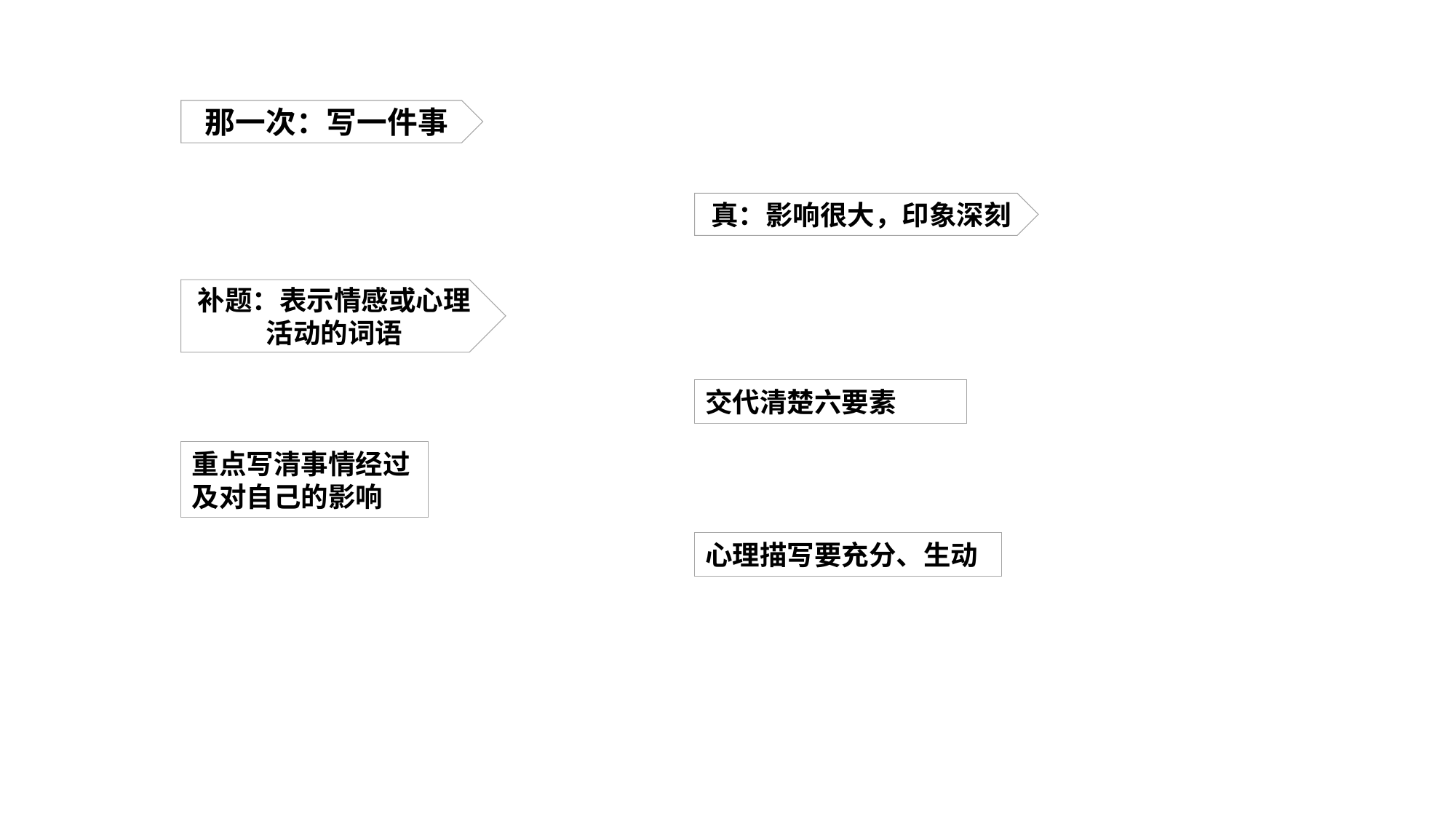

那一次：写一件事
真：影响很大，印象深刻
补题：表示情感或心理活动的词语
交代清楚六要素
重点写清事情经过及对自己的影响
心理描写要充分、生动